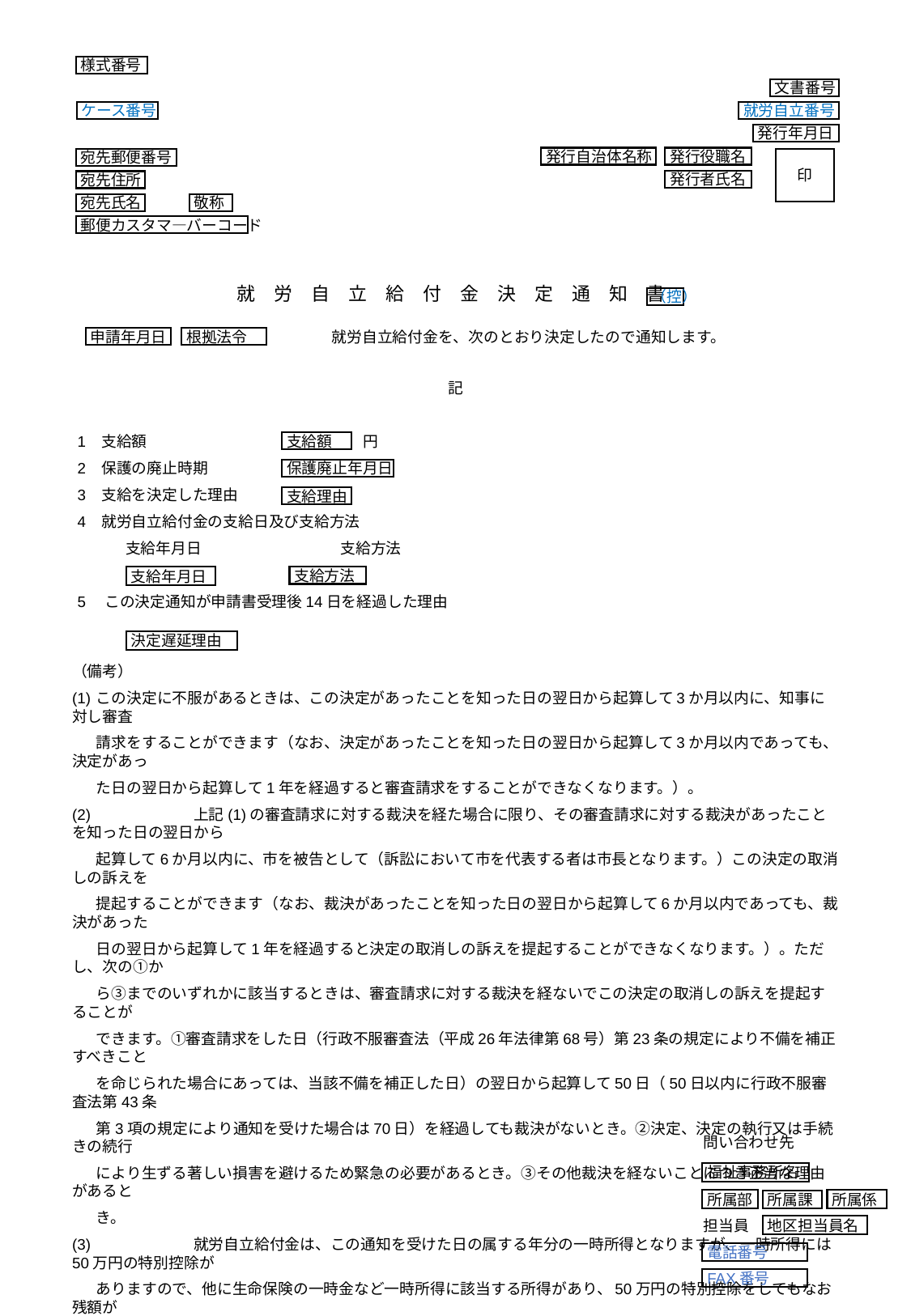

様式番号
文書番号
ケース番号
就労自立番号
発行年月日
発行自治体名称
発行役職名
宛先郵便番号
印
発行者氏名
宛先住所
宛先氏名
敬称
郵便カスタマ―バーコード
就　労　自　立　給　付　金　決　定　通　知　書
（控）
　　　　　　　　　　就労自立給付金を、次のとおり決定したので通知します。
申請年月日
根拠法令
記
1	支給額	円
2	保護の廃止時期
3	支給を決定した理由
4	就労自立給付金の支給日及び支給方法
支給年月日	支給方法

5　この決定通知が申請書受理後14日を経過した理由
支給額
保護廃止年月日
支給理由
支給年月日
支給方法
決定遅延理由
（備考）
	この決定に不服があるときは、この決定があったことを知った日の翌日から起算して3か月以内に、知事に対し審査
請求をすることができます（なお、決定があったことを知った日の翌日から起算して3か月以内であっても、決定があっ
た日の翌日から起算して1年を経過すると審査請求をすることができなくなります。）。
	上記(1)の審査請求に対する裁決を経た場合に限り、その審査請求に対する裁決があったことを知った日の翌日から
起算して6か月以内に、市を被告として（訴訟において市を代表する者は市長となります。）この決定の取消しの訴えを
提起することができます（なお、裁決があったことを知った日の翌日から起算して6か月以内であっても、裁決があった
日の翌日から起算して1年を経過すると決定の取消しの訴えを提起することができなくなります。）。ただし、次の①か
ら③までのいずれかに該当するときは、審査請求に対する裁決を経ないでこの決定の取消しの訴えを提起することが
できます。①審査請求をした日（行政不服審査法（平成26年法律第68号）第23条の規定により不備を補正すべきこと
を命じられた場合にあっては、当該不備を補正した日）の翌日から起算して50日（50日以内に行政不服審査法第43条
第3項の規定により通知を受けた場合は70日）を経過しても裁決がないとき。②決定、決定の執行又は手続きの続行
により生ずる著しい損害を避けるため緊急の必要があるとき。③その他裁決を経ないことにつき正当な理由があると
き。
	就労自立給付金は、この通知を受けた日の属する年分の一時所得となりますが、一時所得には50万円の特別控除が
ありますので、他に生命保険の一時金など一時所得に該当する所得があり、50万円の特別控除をしてもなお残額が
ある場合に限り一時所得の金額が生じ、所得税及び個人住民税が課税されることになります。
問い合わせ先
福祉事務所名
所属部
所属係
所属課
担当員
地区担当員名
電話番号
FAX番号